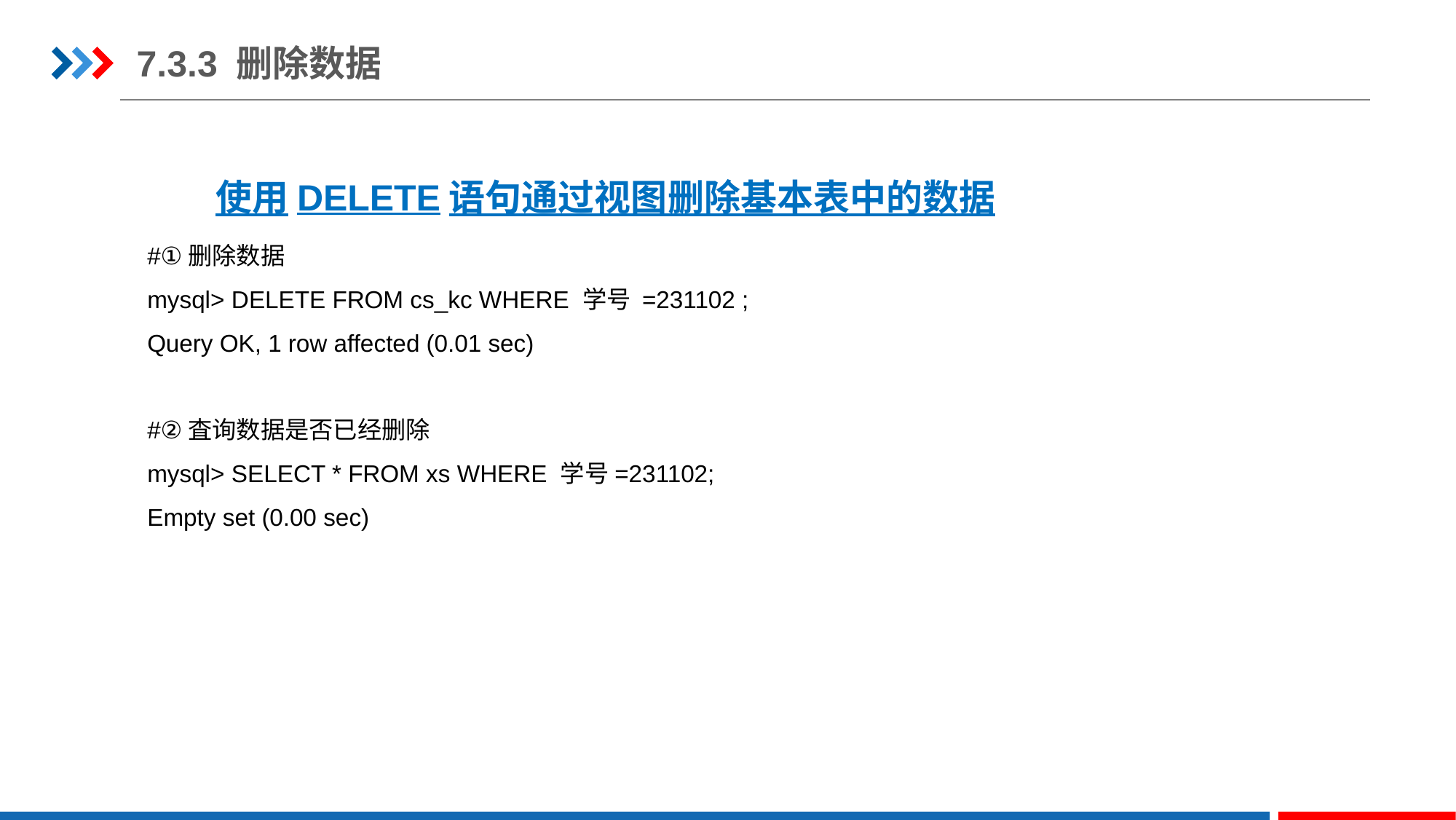

7.3.3 删除数据
使用DELETE语句通过视图删除基本表中的数据

#①删除数据
mysql> DELETE FROM cs_kc WHERE 学号 =231102 ;
Query OK, 1 row affected (0.01 sec)

#②査询数据是否已经删除
mysql> SELECT * FROM xs WHERE 学号=231102;
Empty set (0.00 sec)